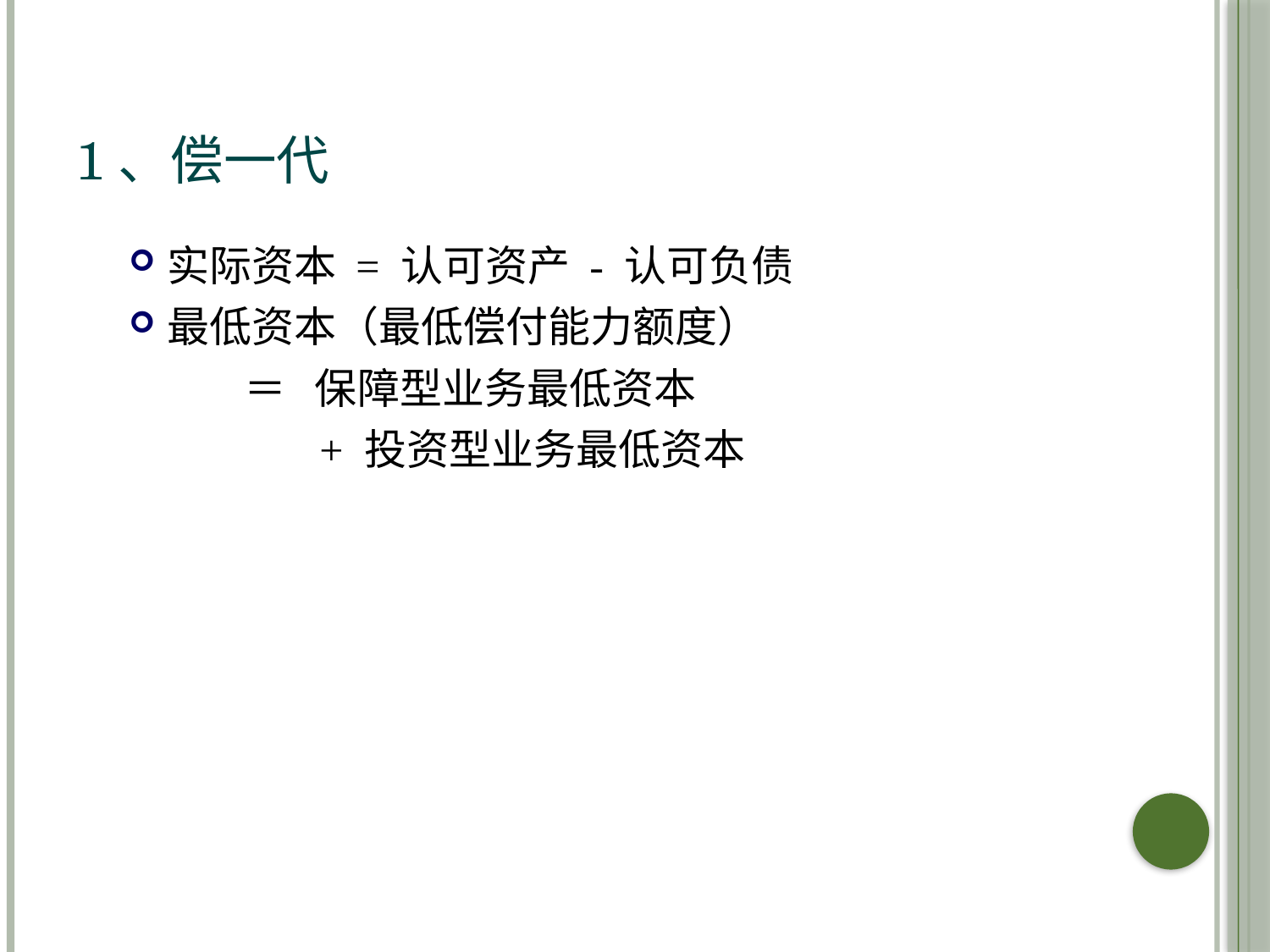

# 1、偿一代
实际资本 = 认可资产 - 认可负债
最低资本（最低偿付能力额度）
           ＝   保障型业务最低资本
                  + 投资型业务最低资本